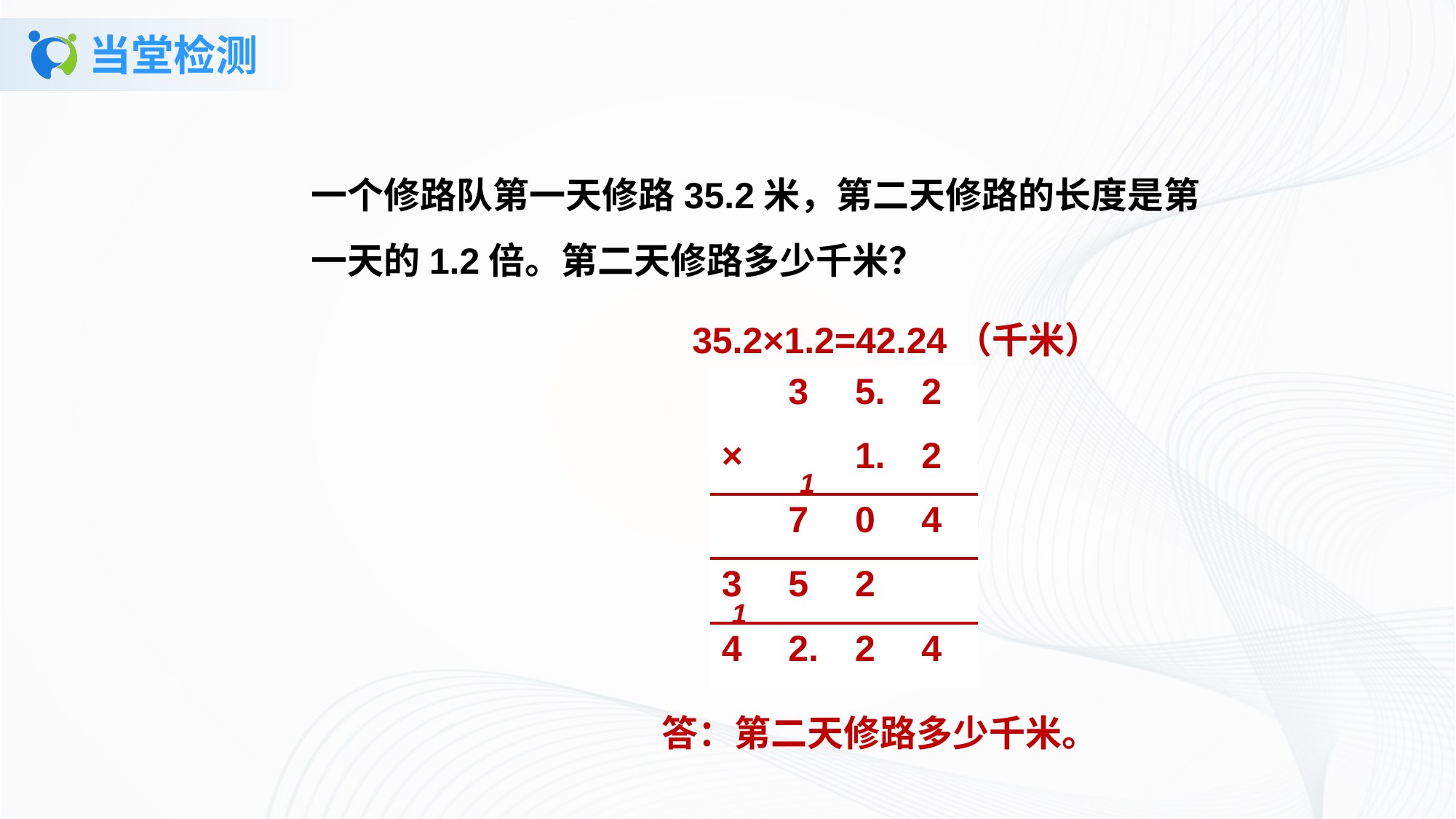

# 当堂检测
一个修路队第一天修路35.2米，第二天修路的长度是第一天的1.2倍。第二天修路多少千米？
   35.2×1.2=42.24（千米）

答：第二天修路多少千米。
|  | 3 | 5. | 2 |
| --- | --- | --- | --- |
| × |  | 1. | 2 |
|  | 7 | 0 | 4 |
| 3 | 5 | 2 |  |
| 4 | 2. | 2 | 4 |
1
1